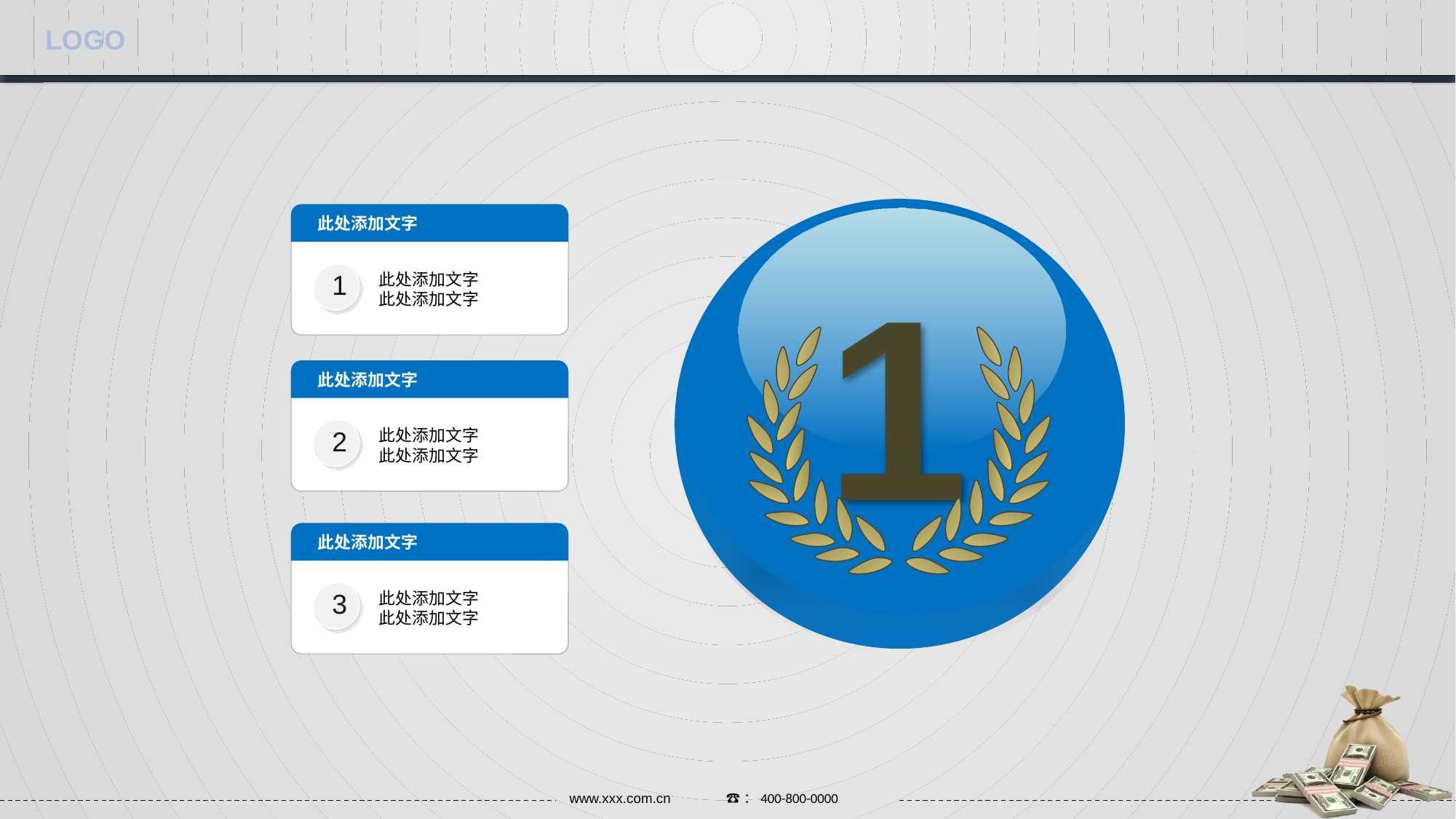

此处添加文字

1
此处添加文字
此处添加文字
1

此处添加文字

2
此处添加文字
此处添加文字

此处添加文字

3
此处添加文字
此处添加文字